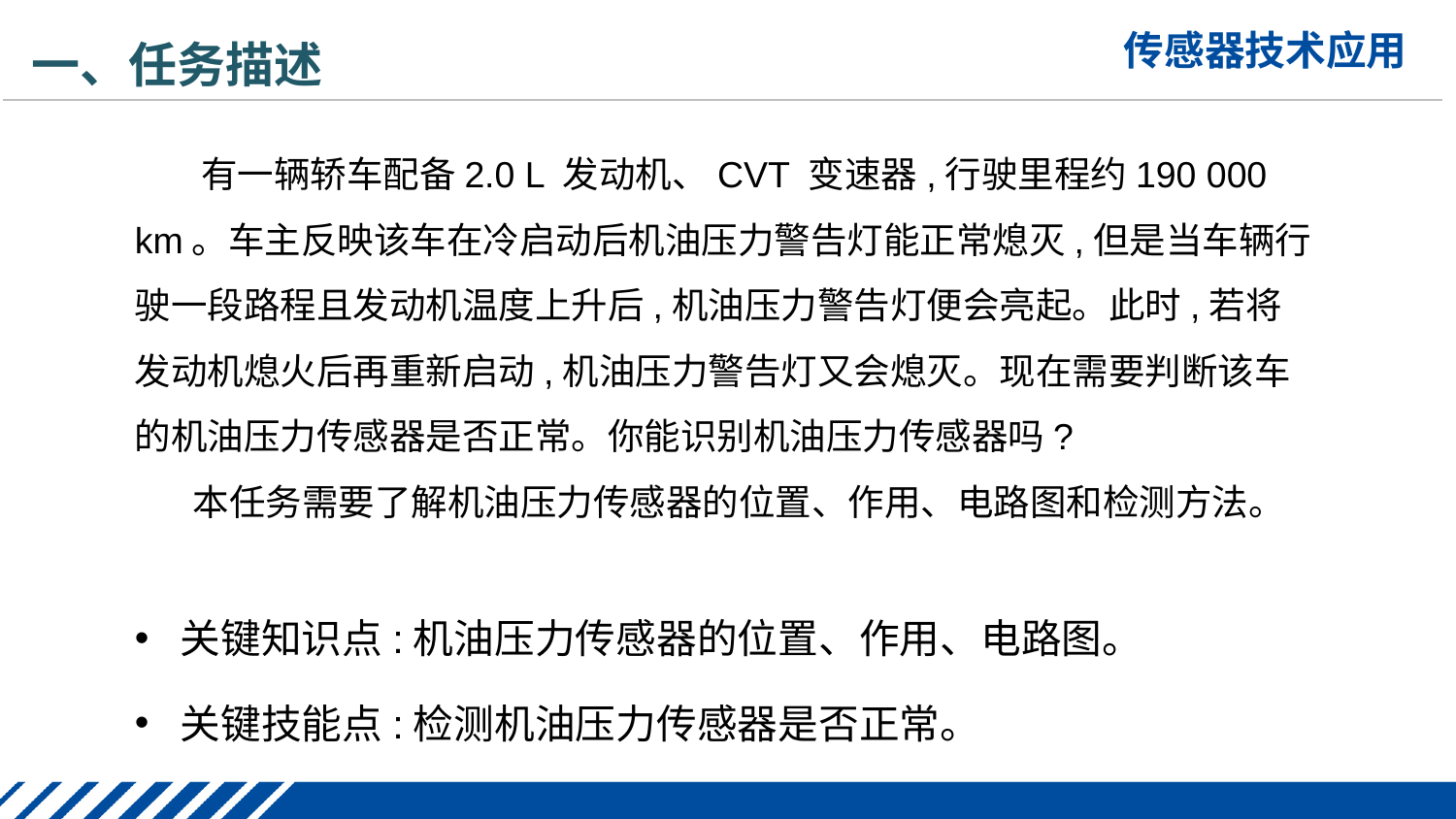

一、任务描述
       有一辆轿车配备2.0 L 发动机、CVT 变速器,行驶里程约190 000 km。车主反映该车在冷启动后机油压力警告灯能正常熄灭,但是当车辆行驶一段路程且发动机温度上升后,机油压力警告灯便会亮起。此时,若将发动机熄火后再重新启动,机油压力警告灯又会熄灭。现在需要判断该车的机油压力传感器是否正常。你能识别机油压力传感器吗?
      本任务需要了解机油压力传感器的位置、作用、电路图和检测方法。
关键知识点:机油压力传感器的位置、作用、电路图。
关键技能点:检测机油压力传感器是否正常。